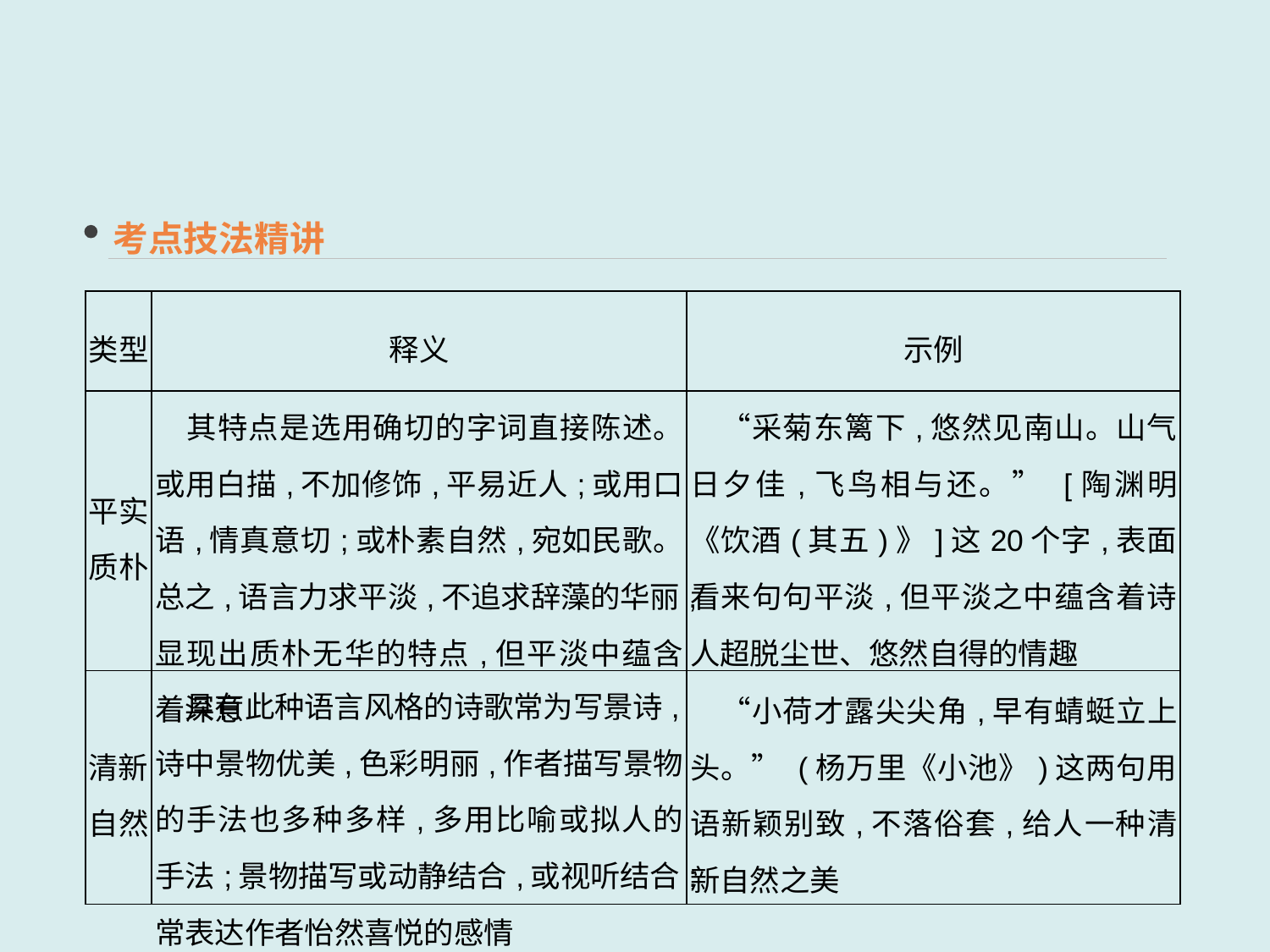

考点技法精讲

| 类型 | 释义 | 示例 |
| --- | --- | --- |
| 平实质朴 | 其特点是选用确切的字词直接陈述。或用白描,不加修饰,平易近人;或用口语,情真意切;或朴素自然,宛如民歌。总之,语言力求平淡,不追求辞藻的华丽,显现出质朴无华的特点,但平淡中蕴含着深意 | “采菊东篱下,悠然见南山。山气日夕佳,飞鸟相与还。” [陶渊明《饮酒(其五)》]这20个字,表面看来句句平淡,但平淡之中蕴含着诗人超脱尘世、悠然自得的情趣 |
| 清新自然 | 具有此种语言风格的诗歌常为写景诗,诗中景物优美,色彩明丽,作者描写景物的手法也多种多样,多用比喻或拟人的手法;景物描写或动静结合,或视听结合;常表达作者怡然喜悦的感情 | “小荷才露尖尖角,早有蜻蜓立上头。” (杨万里《小池》)这两句用语新颖别致,不落俗套,给人一种清新自然之美 |